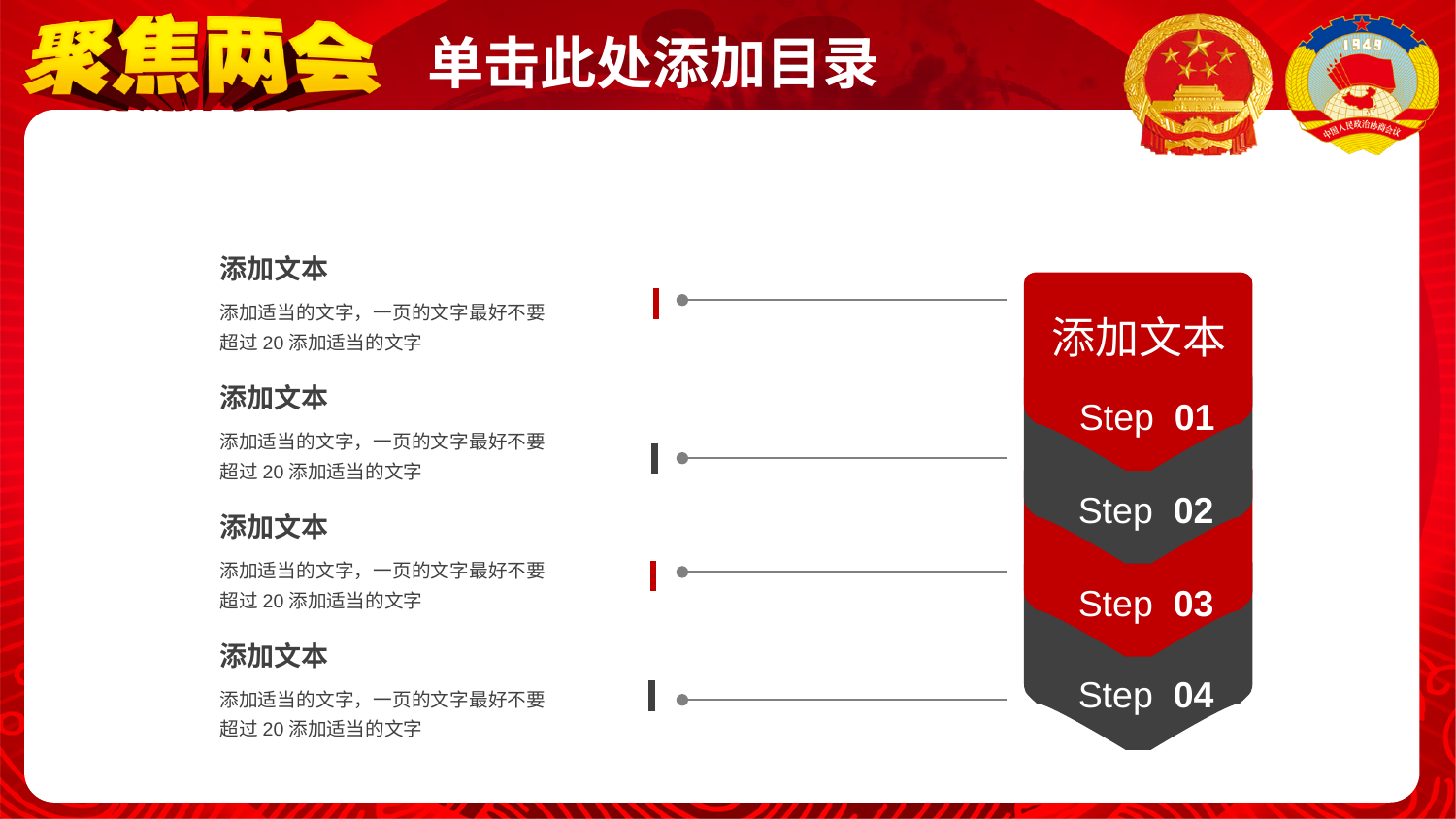

添加文本
添加适当的文字，一页的文字最好不要超过20添加适当的文字

添加文本

添加文本
添加适当的文字，一页的文字最好不要超过20添加适当的文字
Step  01

Step  02
添加文本
添加适当的文字，一页的文字最好不要超过20添加适当的文字

Step  03
添加文本
添加适当的文字，一页的文字最好不要超过20添加适当的文字
Step  04